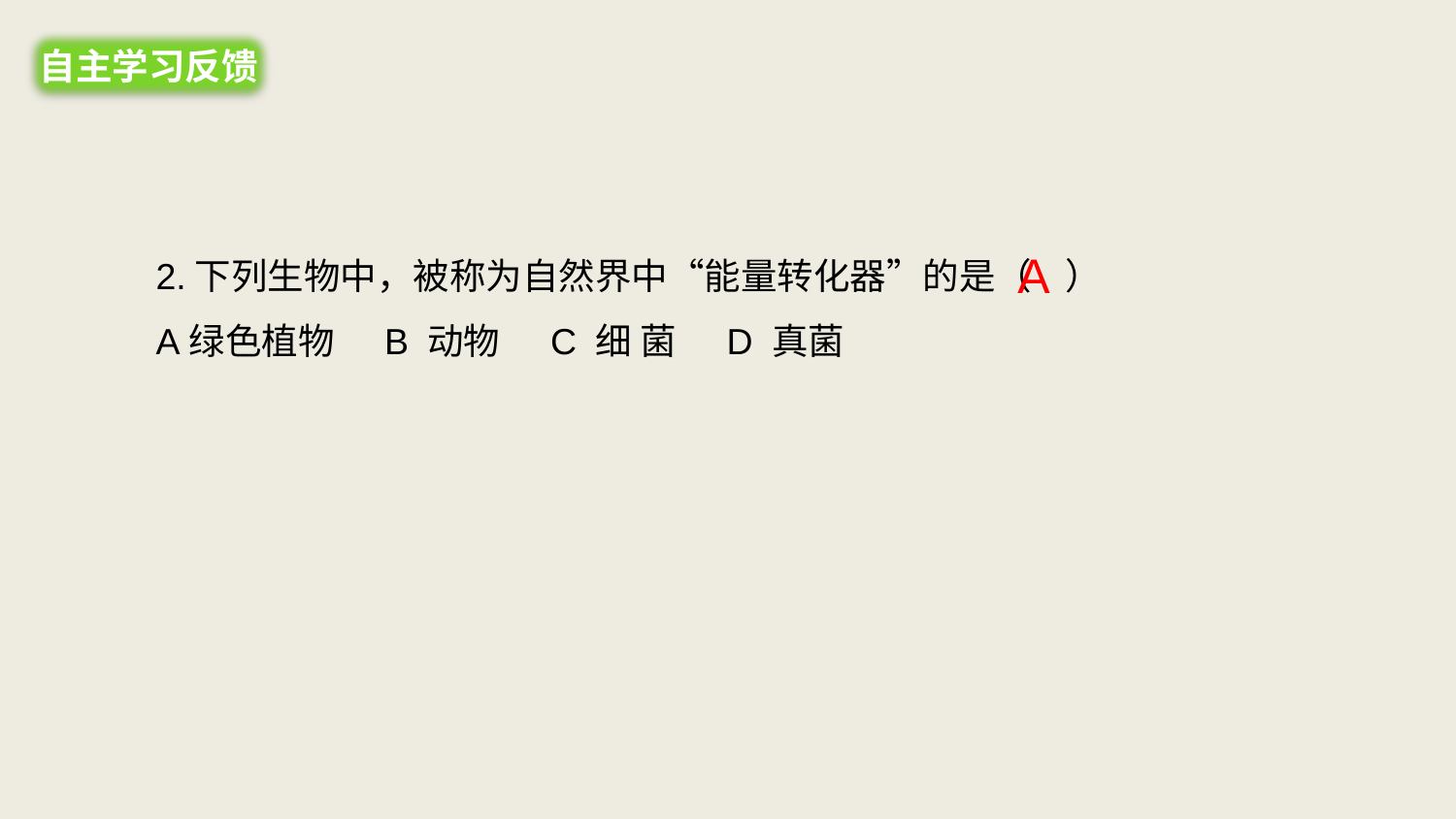

自主学习反馈
2.下列生物中，被称为自然界中“能量转化器”的是（    ）
A绿色植物     B 动物     C 细 菌     D 真菌
A